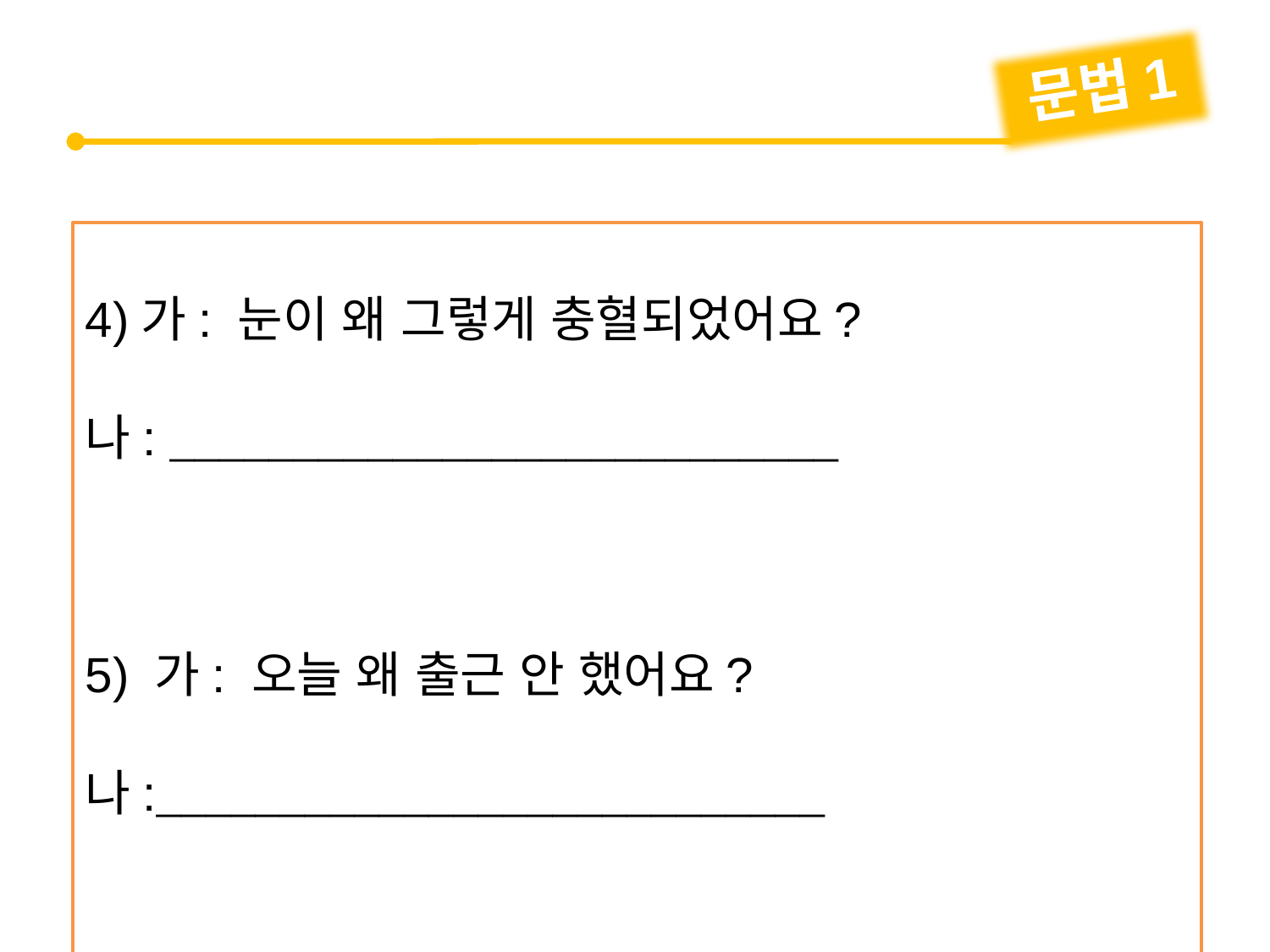

문법1

4)가: 눈이 왜 그렇게 충혈되었어요?
나: ___________________________
5) 가: 오늘 왜 출근 안 했어요?
나:___________________________